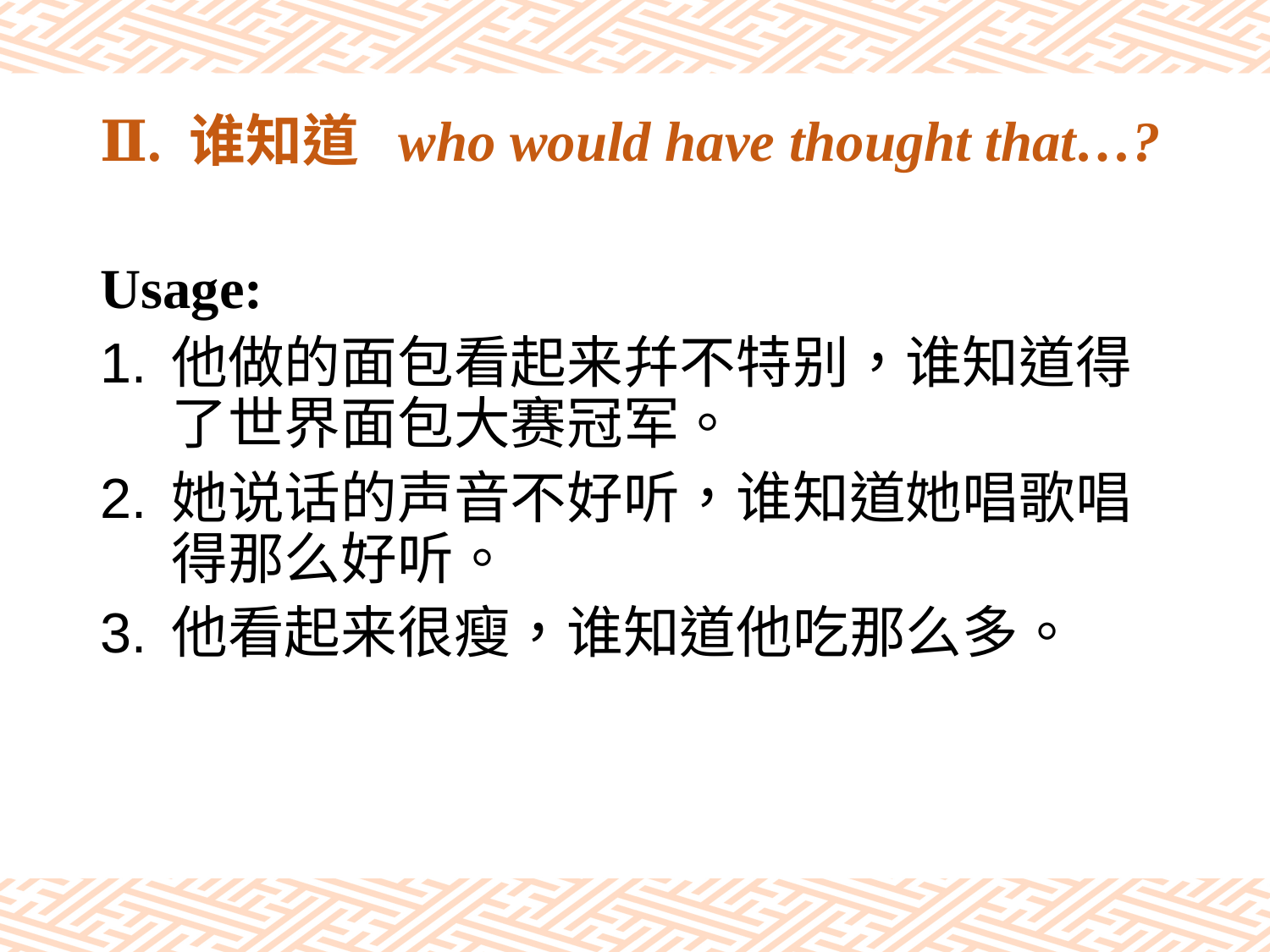

# Ⅱ. 谁知道  who would have thought that…?
Usage:
他做的面包看起来幷不特别，谁知道得了世界面包大赛冠军。
她说话的声音不好听，谁知道她唱歌唱得那么好听。
他看起来很瘦，谁知道他吃那么多。